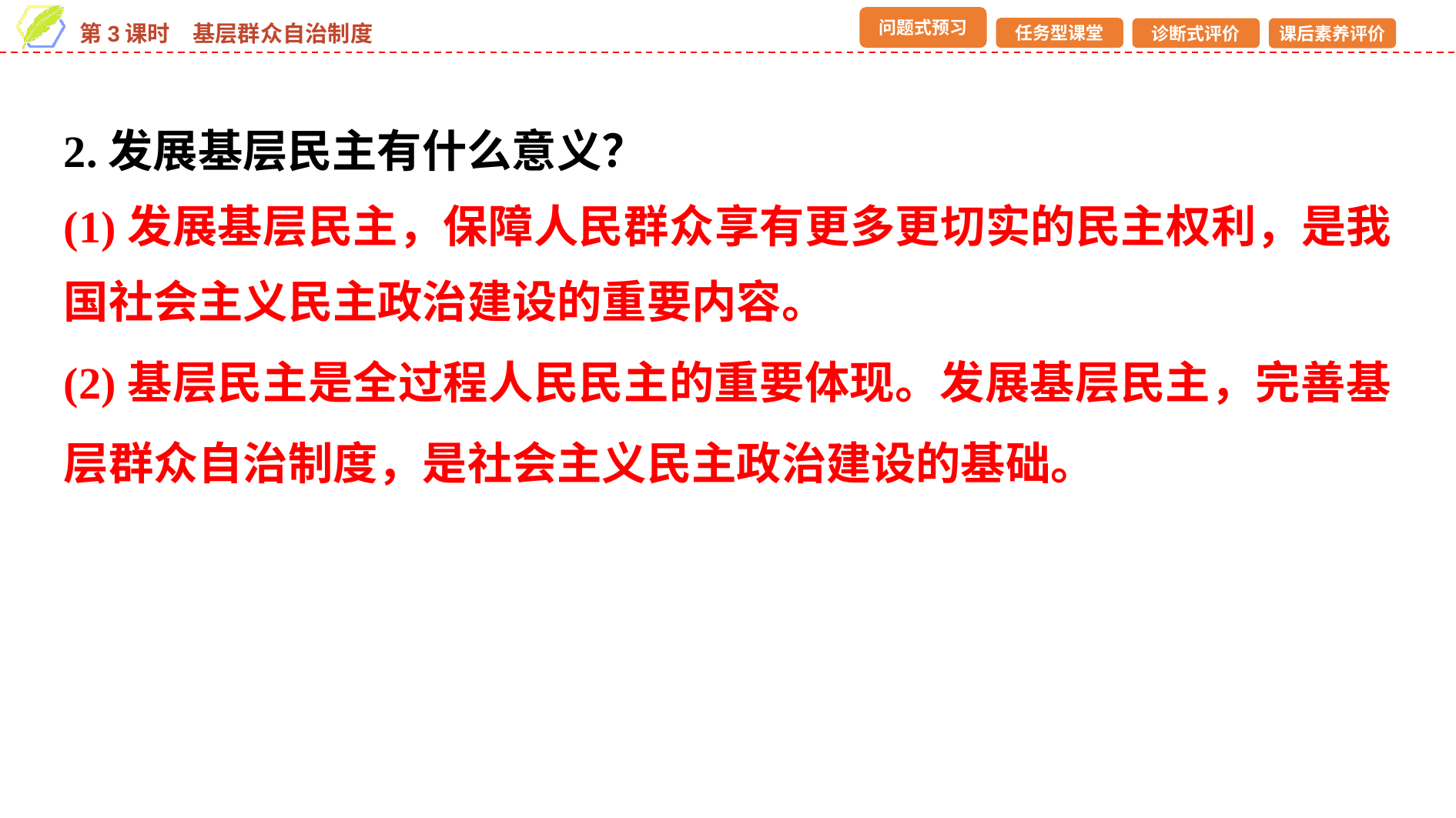

2.发展基层民主有什么意义？
(1)发展基层民主，保障人民群众享有更多更切实的民主权利，是我国社会主义民主政治建设的重要内容。
(2)基层民主是全过程人民民主的重要体现。发展基层民主，完善基层群众自治制度，是社会主义民主政治建设的基础。